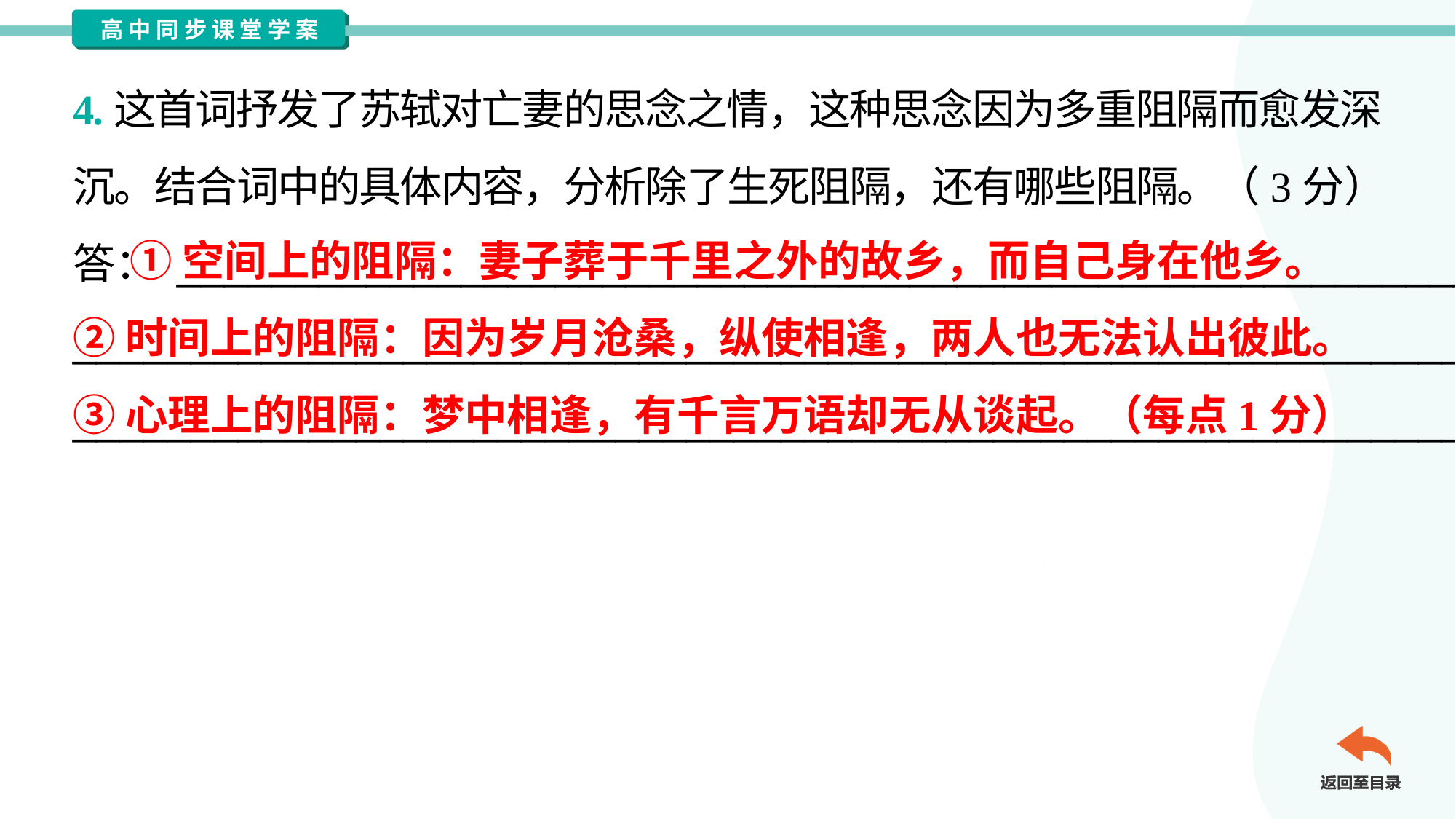

4.这首词抒发了苏轼对亡妻的思念之情，这种思念因为多重阻隔而愈发深
沉。结合词中的具体内容，分析除了生死阻隔，还有哪些阻隔。（3分）
答： ________________________________________________________
_____________________________________________________________
_____________________________________________________________
      ①空间上的阻隔：妻子葬于千里之外的故乡，而自己身在他乡。
②时间上的阻隔：因为岁月沧桑，纵使相逢，两人也无法认出彼此。
③心理上的阻隔：梦中相逢，有千言万语却无从谈起。（每点1分）